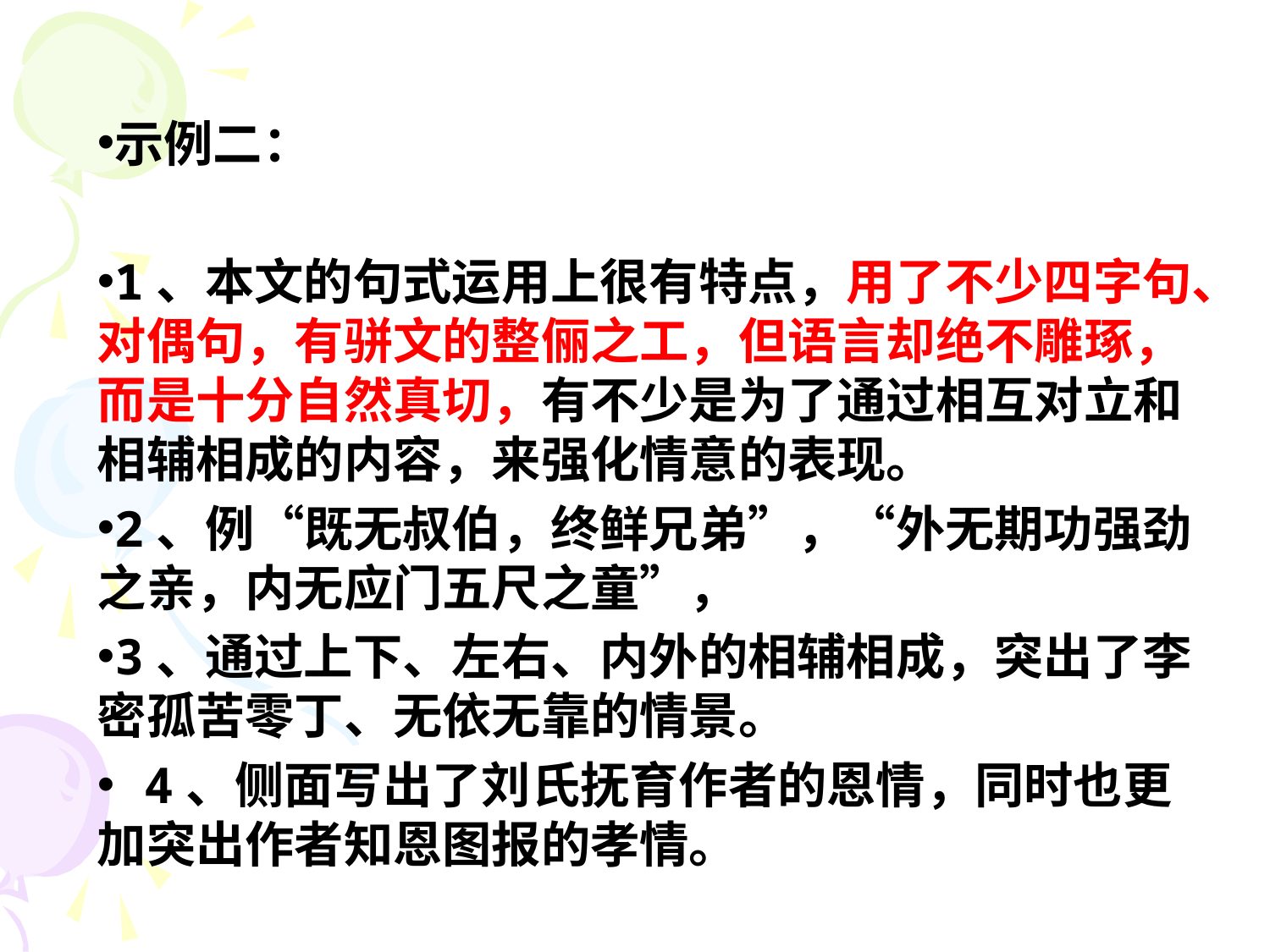

示例二：

1、本文的句式运用上很有特点，用了不少四字句、对偶句，有骈文的整俪之工，但语言却绝不雕琢，而是十分自然真切，有不少是为了通过相互对立和相辅相成的内容，来强化情意的表现。
2、例“既无叔伯，终鲜兄弟”，“外无期功强劲之亲，内无应门五尺之童”，
3、通过上下、左右、内外的相辅相成，突出了李密孤苦零丁、无依无靠的情景。
 4、侧面写出了刘氏抚育作者的恩情，同时也更加突出作者知恩图报的孝情。